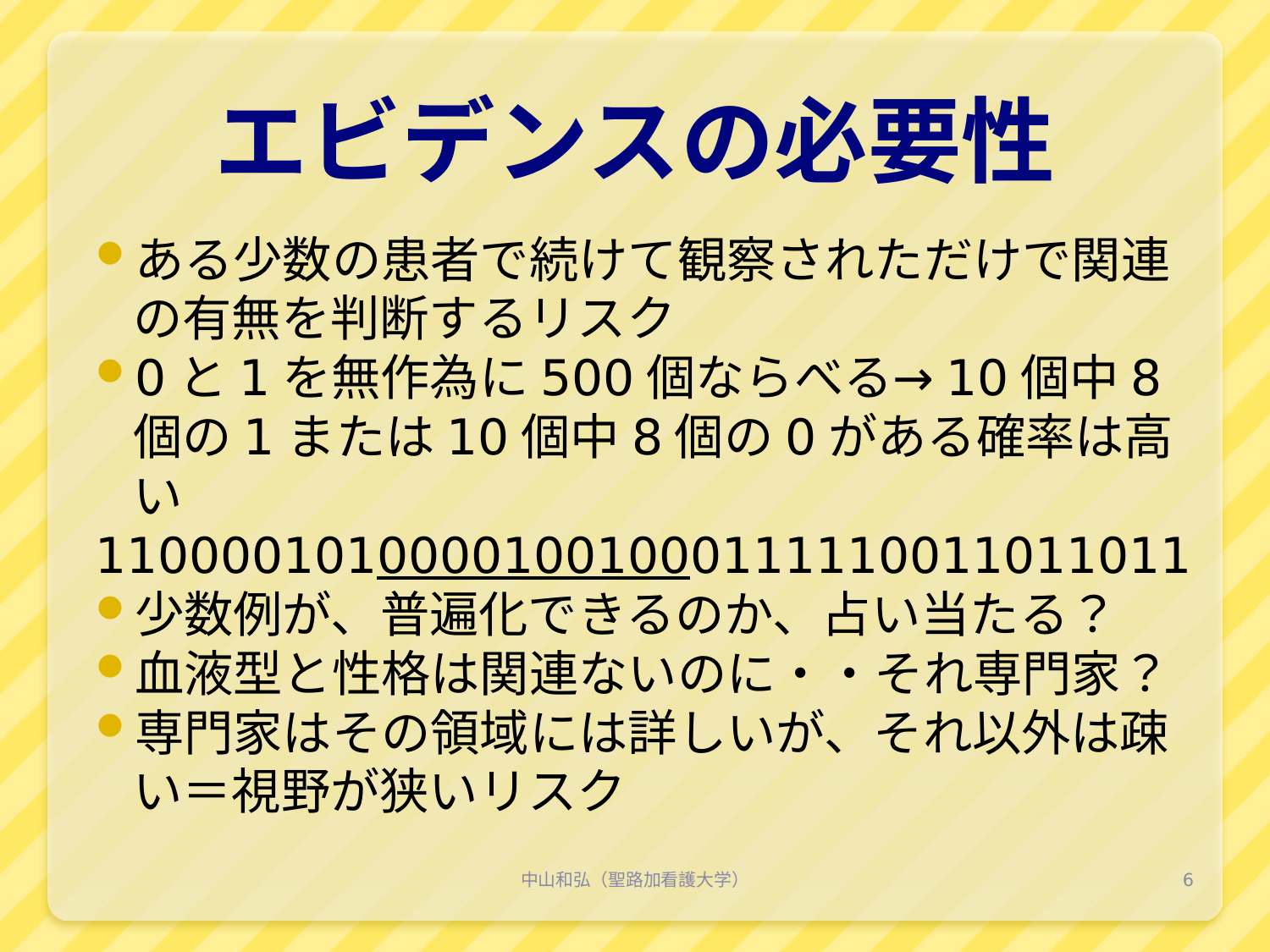

# エビデンスの必要性
ある少数の患者で続けて観察されただけで関連の有無を判断するリスク
0と1を無作為に500個ならべる→10個中8個の1または10個中8個の0がある確率は高い
11000010100001001000111110011011011
少数例が、普遍化できるのか、占い当たる？
血液型と性格は関連ないのに・・それ専門家？
専門家はその領域には詳しいが、それ以外は疎い＝視野が狭いリスク
中山和弘（聖路加看護大学）
6